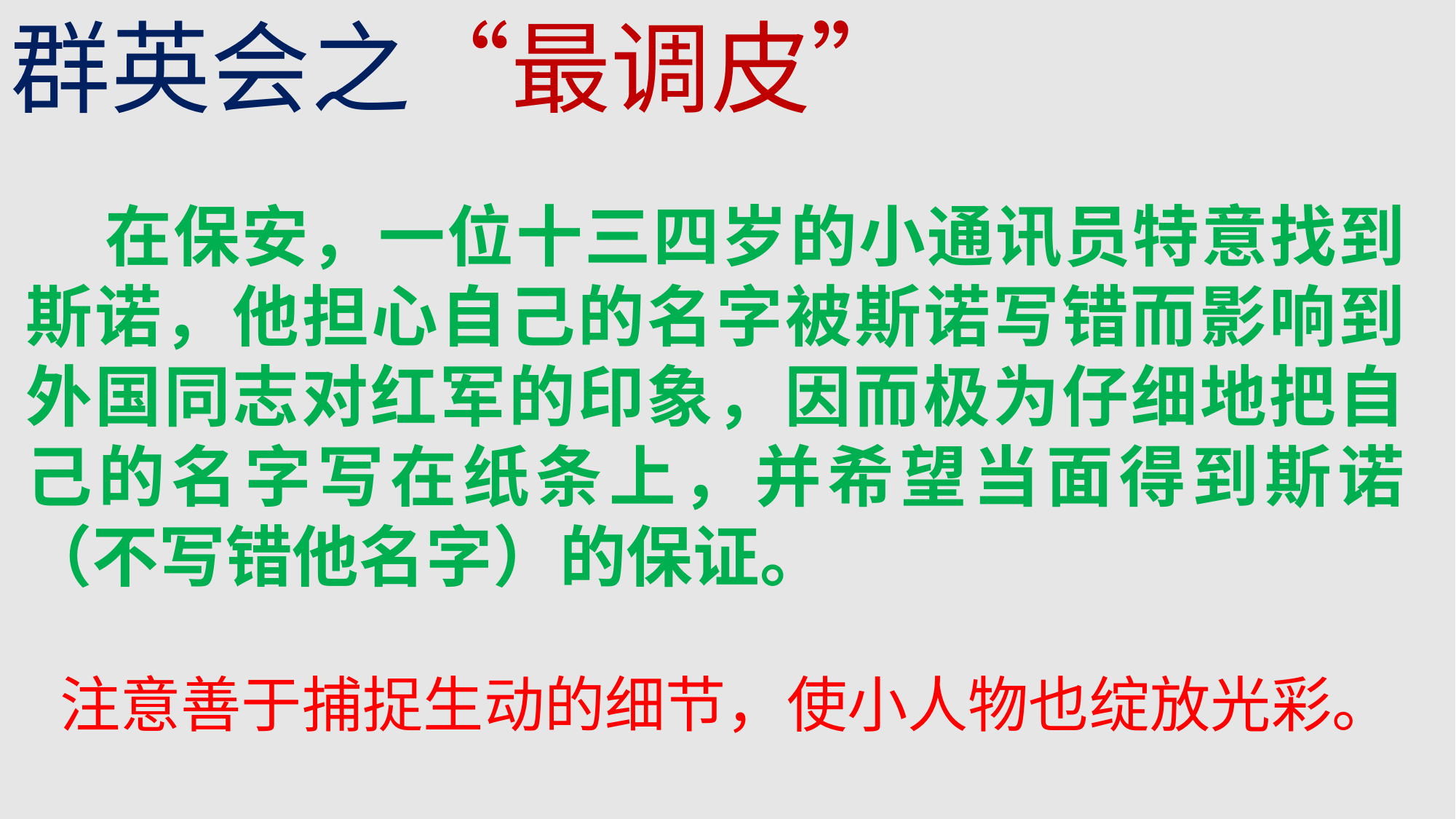

群英会之“最调皮”
  在保安，一位十三四岁的小通讯员特意找到斯诺，他担心自己的名字被斯诺写错而影响到外国同志对红军的印象，因而极为仔细地把自己的名字写在纸条上，并希望当面得到斯诺（不写错他名字）的保证。
注意善于捕捉生动的细节，使小人物也绽放光彩。